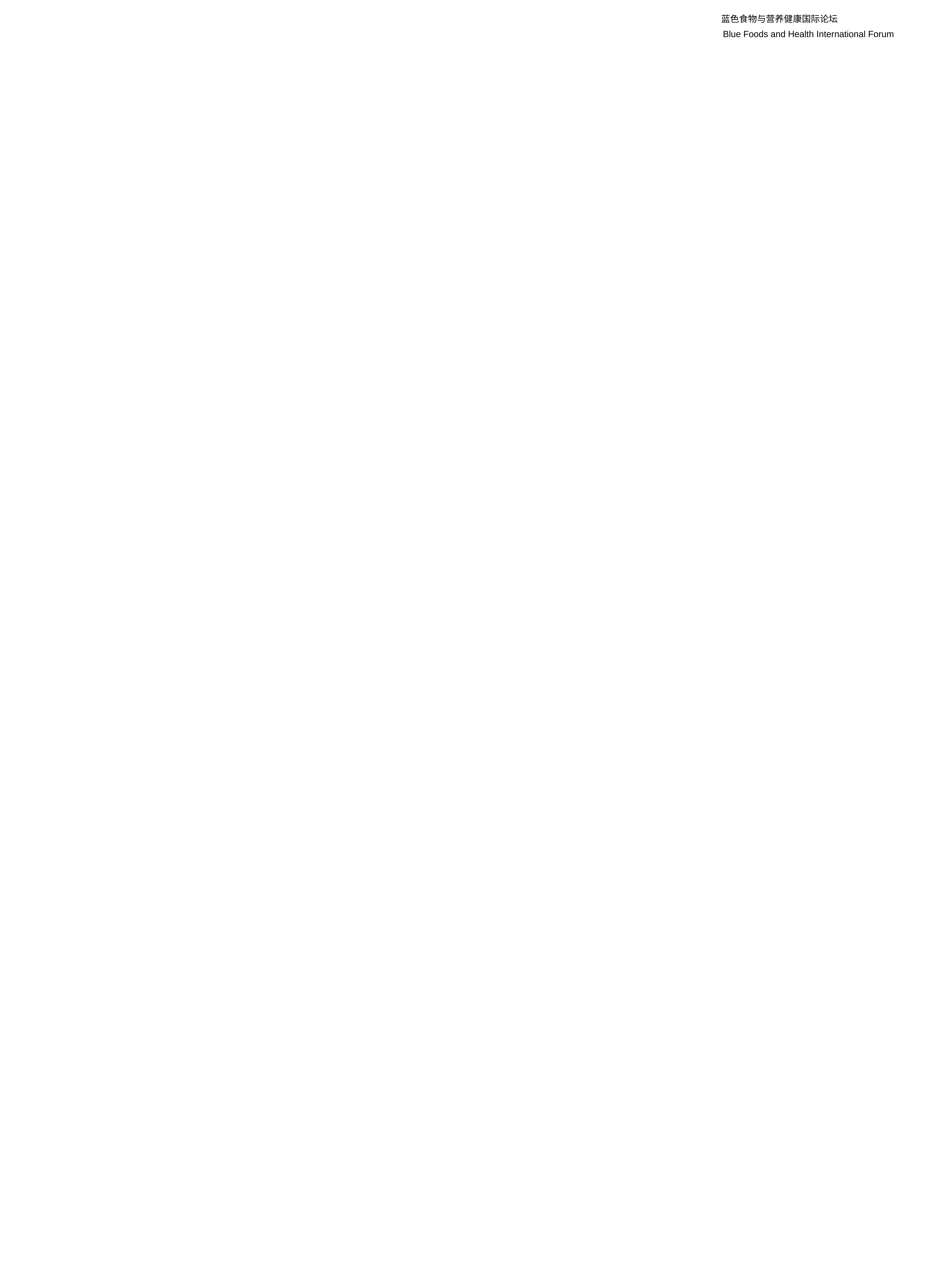

蓝色食物与营养健康国际论坛
Blue Foods and Health International Forum